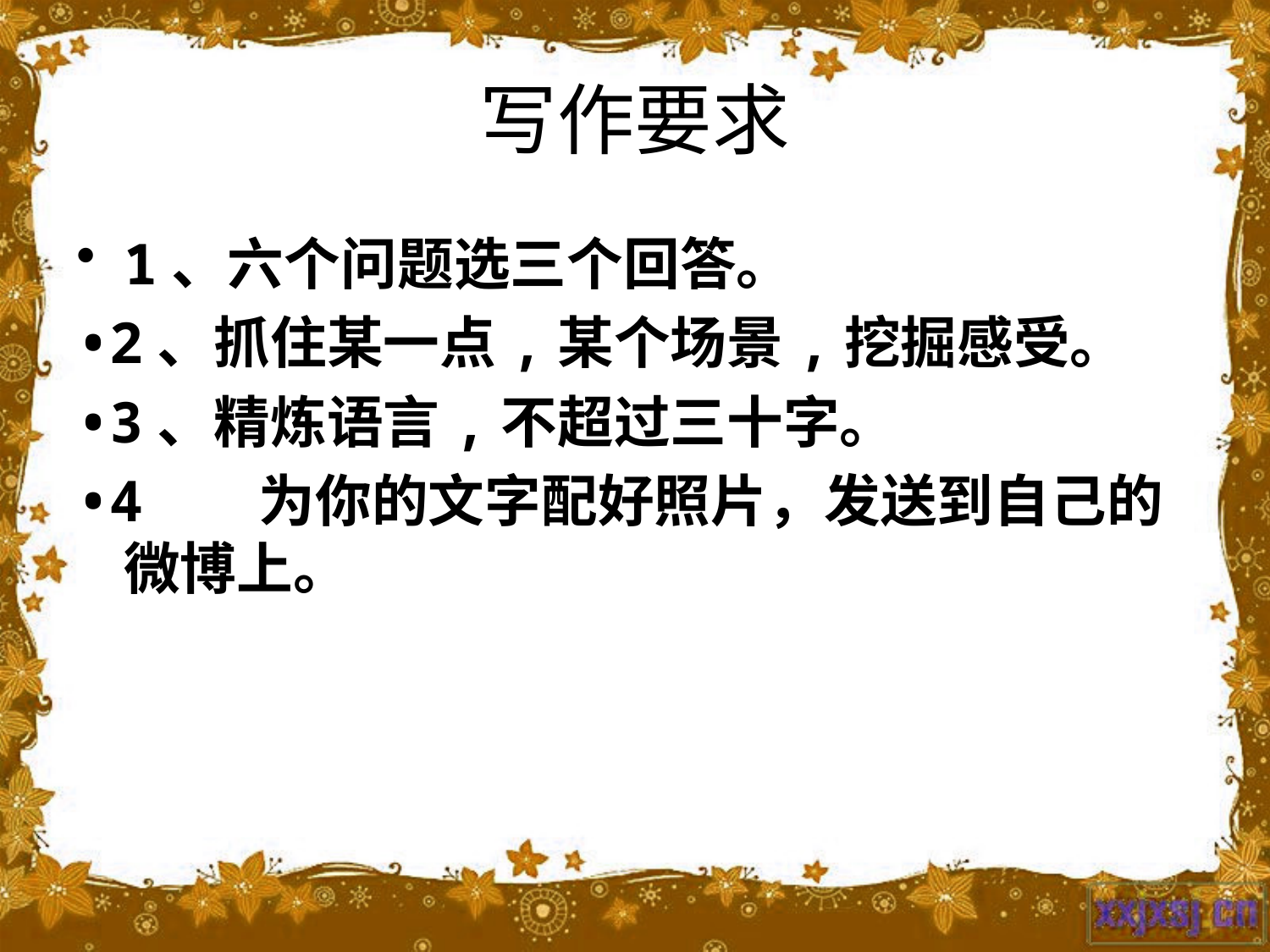

# 写作要求
1、六个问题选三个回答。
•2、抓住某一点,某个场景,挖掘感受。
•3、精炼语言,不超过三十字。
•4   为你的文字配好照片，发送到自己的微博上。